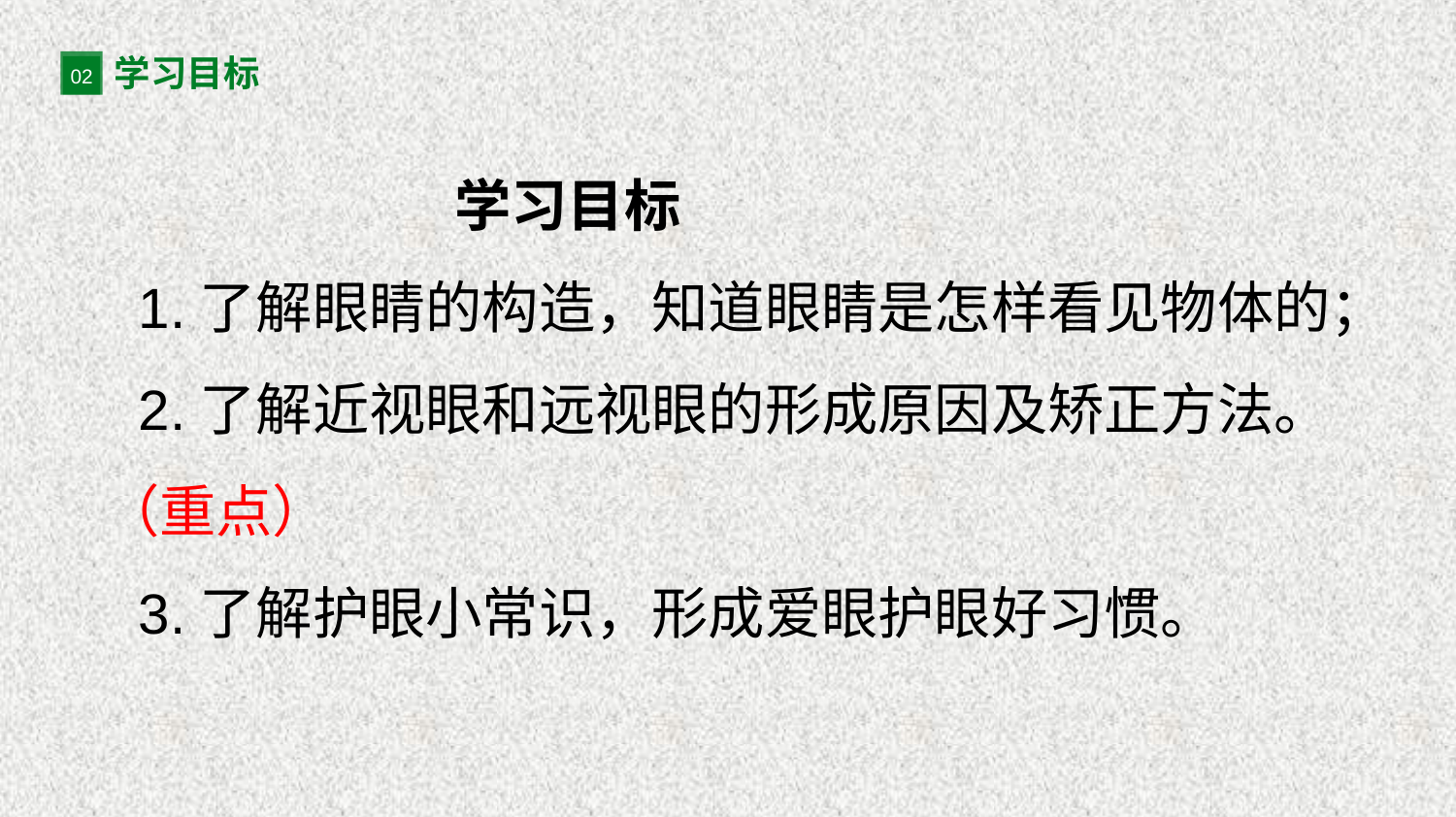

学习目标

02
            　　学习目标
1.了解眼睛的构造，知道眼睛是怎样看见物体的；
2.了解近视眼和远视眼的形成原因及矫正方法。（重点）
3.了解护眼小常识，形成爱眼护眼好习惯。